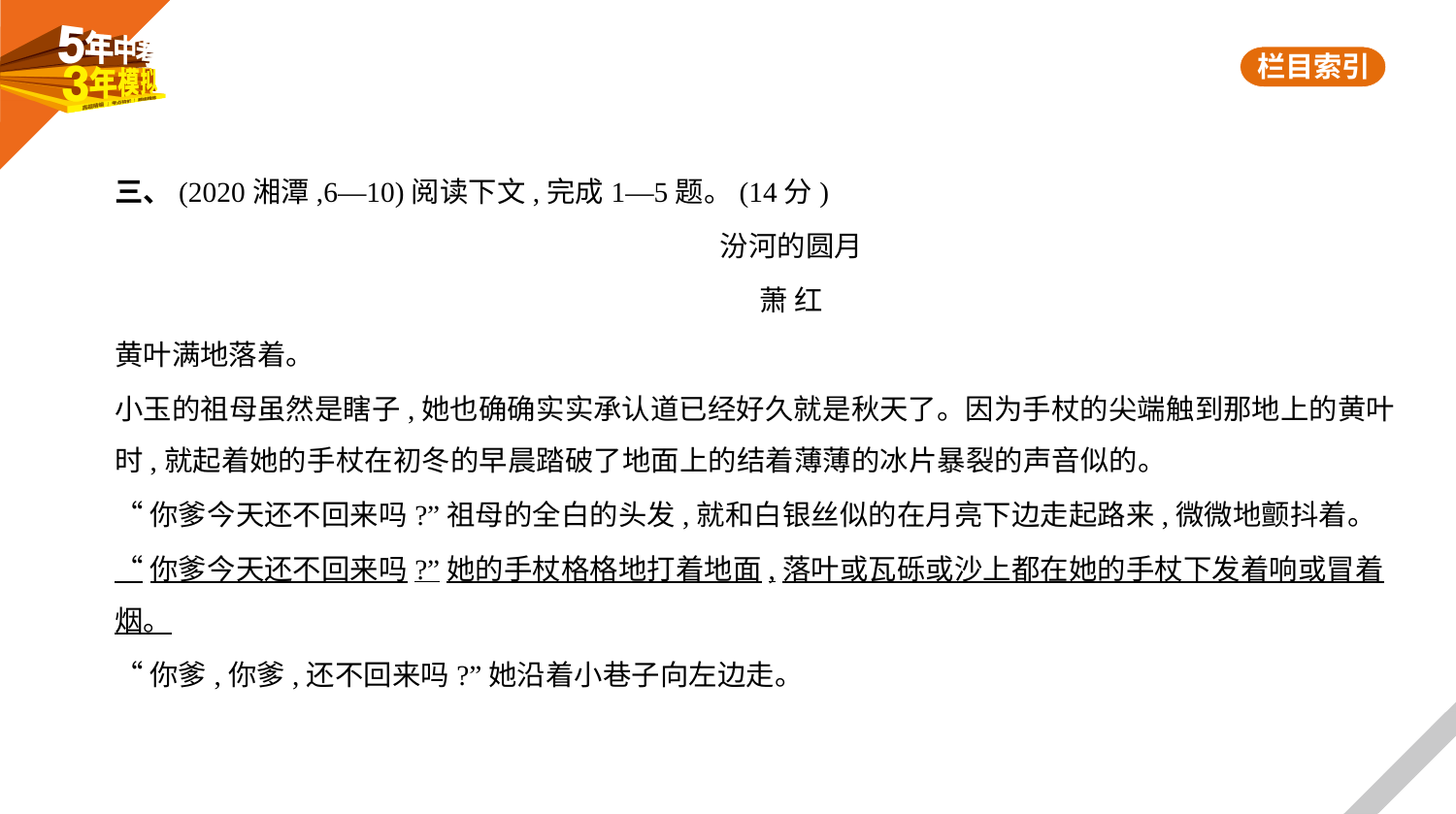

三、(2020湘潭,6—10)阅读下文,完成1—5题。(14分)
汾河的圆月
萧 红
黄叶满地落着。
小玉的祖母虽然是瞎子,她也确确实实承认道已经好久就是秋天了。因为手杖的尖端触到那地上的黄叶
时,就起着她的手杖在初冬的早晨踏破了地面上的结着薄薄的冰片暴裂的声音似的。
“你爹今天还不回来吗?”祖母的全白的头发,就和白银丝似的在月亮下边走起路来,微微地颤抖着。
“你爹今天还不回来吗?”她的手杖格格地打着地面,落叶或瓦砾或沙上都在她的手杖下发着响或冒着
烟。
“你爹,你爹,还不回来吗?”她沿着小巷子向左边走。